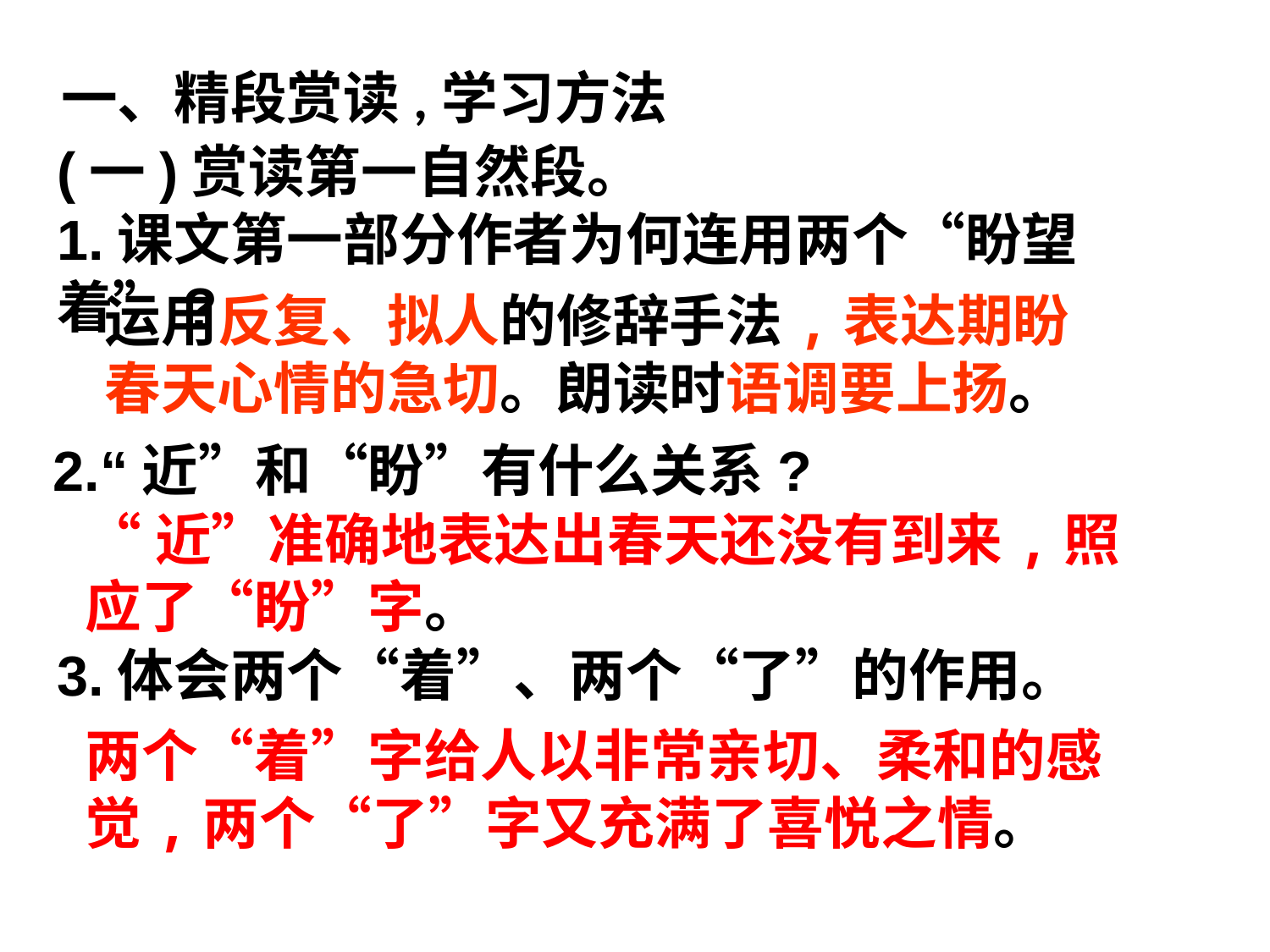

一、精段赏读,学习方法
(一)赏读第一自然段。
1.课文第一部分作者为何连用两个“盼望着”?
运用反复、拟人的修辞手法,表达期盼春天心情的急切。朗读时语调要上扬。
2.“近”和“盼”有什么关系?
“近”准确地表达出春天还没有到来,照应了“盼”字。
3.体会两个“着”、两个“了”的作用。
两个“着”字给人以非常亲切、柔和的感觉,两个“了”字又充满了喜悦之情。